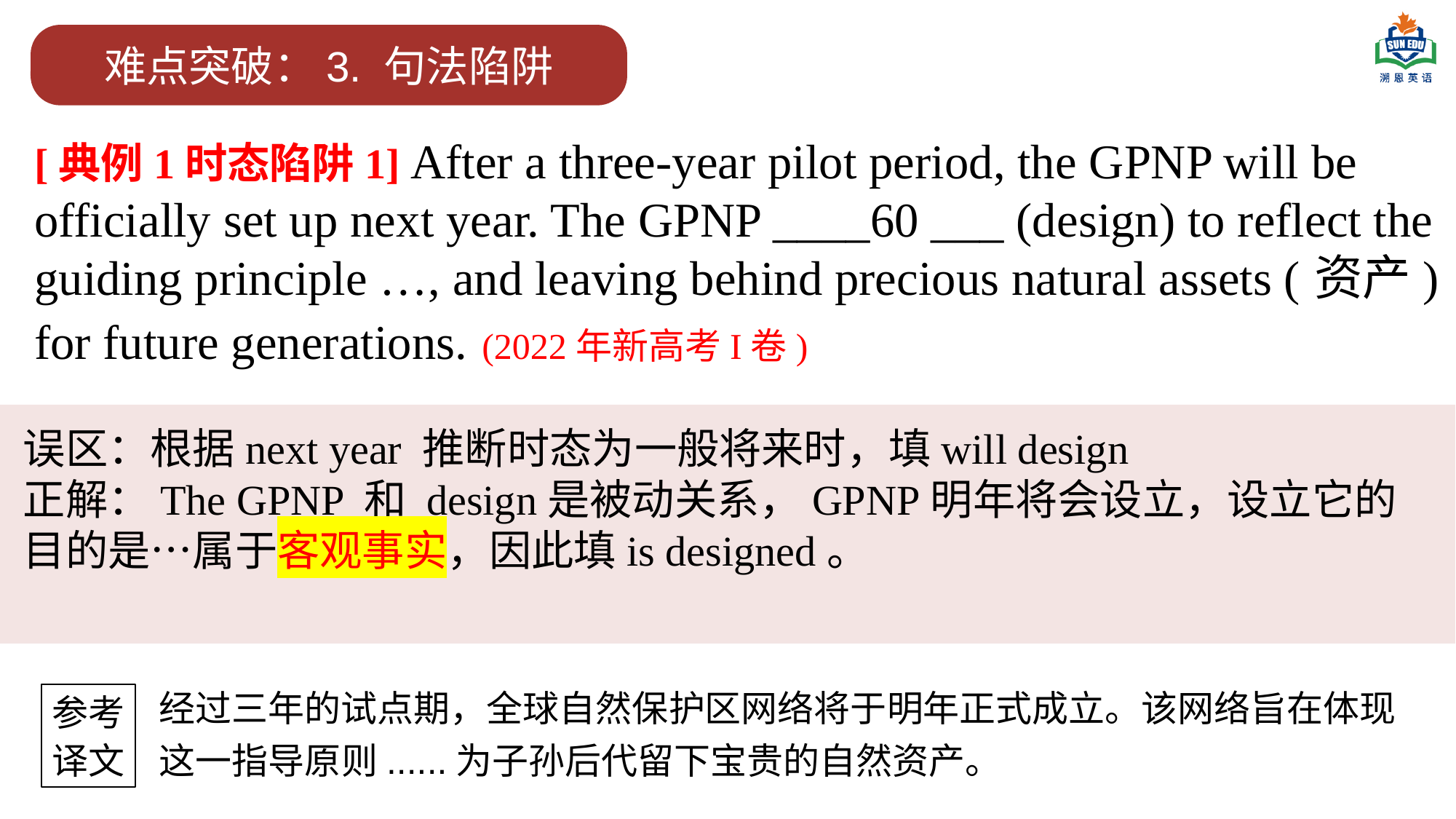

难点突破：3. 句法陷阱
[典例1时态陷阱1] After a three-year pilot period, the GPNP will be officially set up next year. The GPNP ____60 ___ (design) to reflect the guiding principle …, and leaving behind precious natural assets (资产) for future generations. (2022年新高考I卷)

误区：根据next year 推断时态为一般将来时，填will design
正解：The GPNP 和 design是被动关系，GPNP明年将会设立，设立它的目的是…属于客观事实，因此填is designed。

经过三年的试点期，全球自然保护区网络将于明年正式成立。该网络旨在体现这一指导原则......为子孙后代留下宝贵的自然资产。
参考
译文